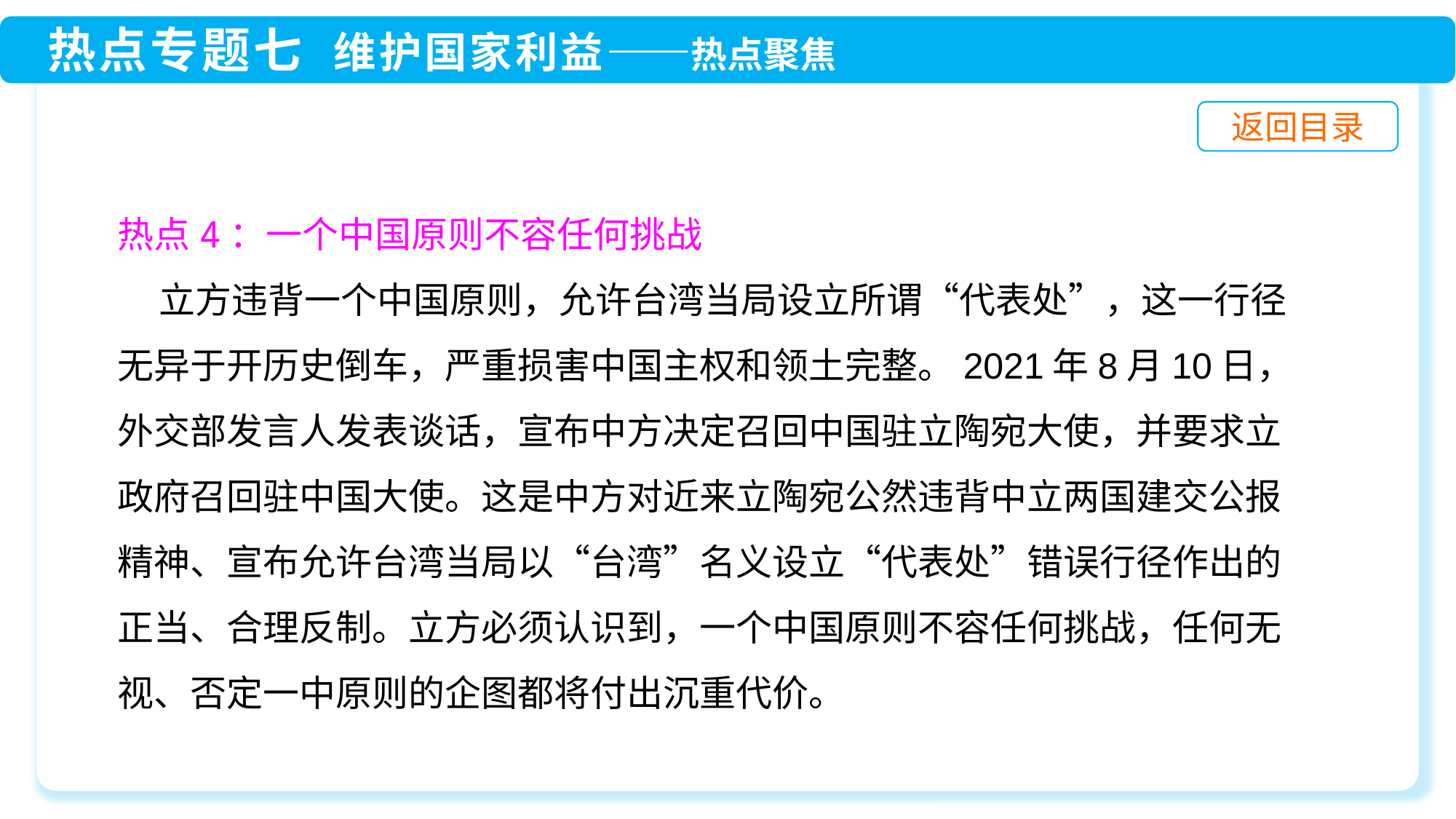

热点4：一个中国原则不容任何挑战
    立方违背一个中国原则，允许台湾当局设立所谓“代表处”，这一行径无异于开历史倒车，严重损害中国主权和领土完整。2021年8月10日，外交部发言人发表谈话，宣布中方决定召回中国驻立陶宛大使，并要求立政府召回驻中国大使。这是中方对近来立陶宛公然违背中立两国建交公报精神、宣布允许台湾当局以“台湾”名义设立“代表处”错误行径作出的正当、合理反制。立方必须认识到，一个中国原则不容任何挑战，任何无视、否定一中原则的企图都将付出沉重代价。